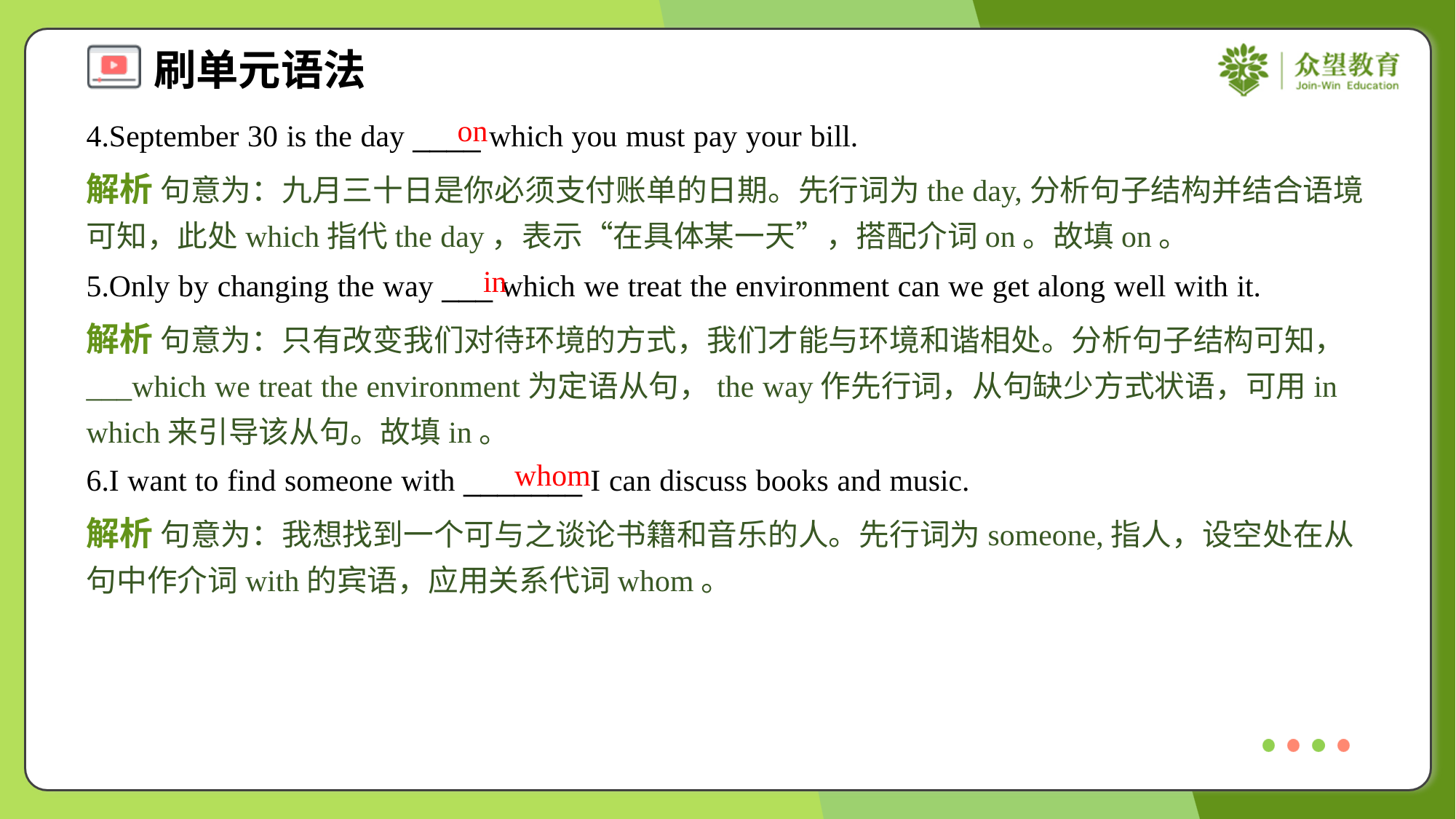

on
4.September 30 is the day ____ which you must pay your bill.
解析 句意为：九月三十日是你必须支付账单的日期。先行词为the day,分析句子结构并结合语境可知，此处which指代the day，表示“在具体某一天”，搭配介词on。故填on。
in
5.Only by changing the way ___ which we treat the environment can we get along well with it.
解析 句意为：只有改变我们对待环境的方式，我们才能与环境和谐相处。分析句子结构可知， ___which we treat the environment为定语从句，the way作先行词，从句缺少方式状语，可用in which来引导该从句。故填in。
whom
6.I want to find someone with _______ I can discuss books and music.
解析 句意为：我想找到一个可与之谈论书籍和音乐的人。先行词为someone,指人，设空处在从句中作介词with的宾语，应用关系代词whom。